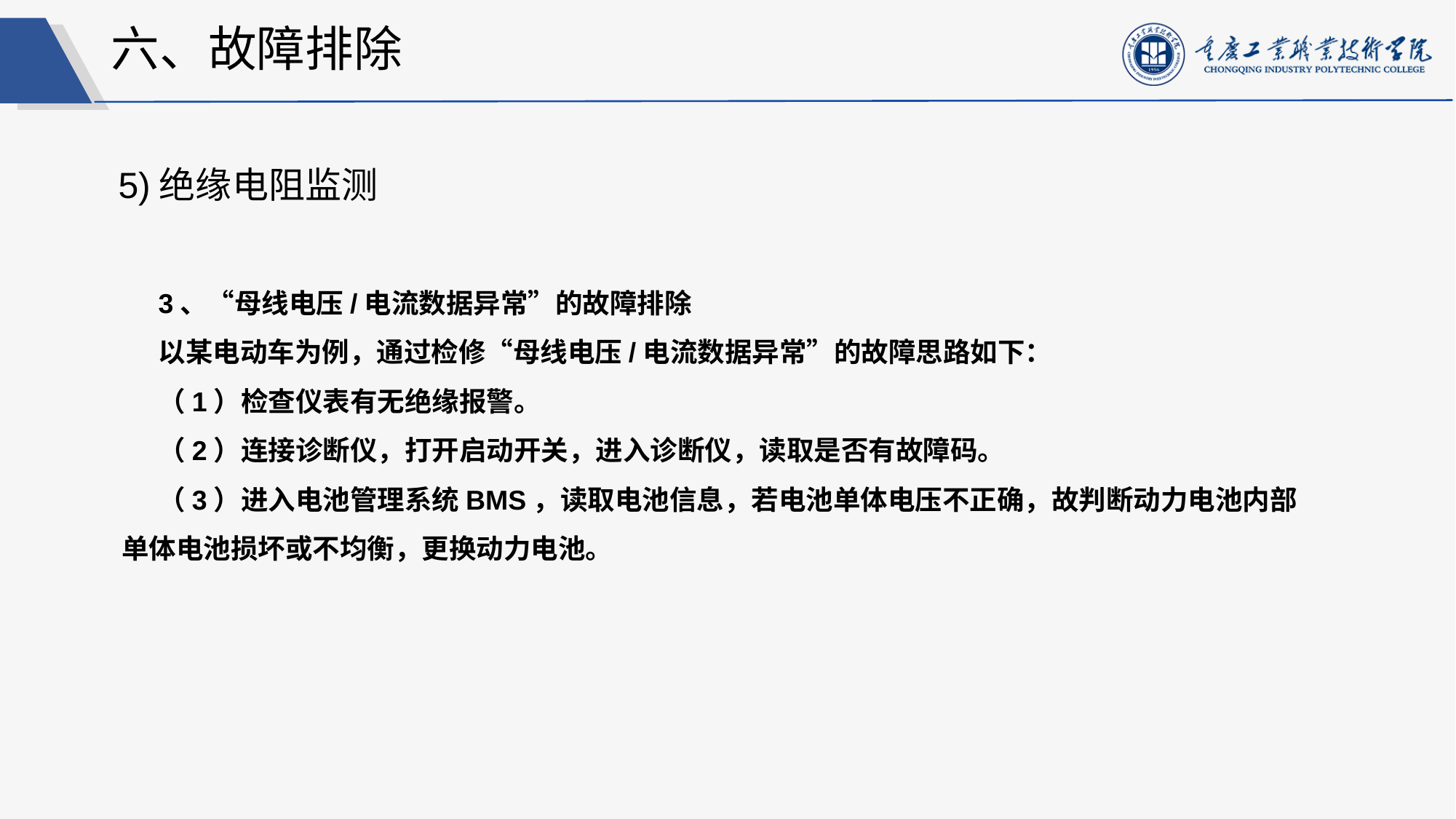

六、故障排除
5)绝缘电阻监测
3、“母线电压/电流数据异常”的故障排除
以某电动车为例，通过检修“母线电压/电流数据异常”的故障思路如下：
（1）检查仪表有无绝缘报警。
（2）连接诊断仪，打开启动开关，进入诊断仪，读取是否有故障码。
（3）进入电池管理系统BMS，读取电池信息，若电池单体电压不正确，故判断动力电池内部单体电池损坏或不均衡，更换动力电池。